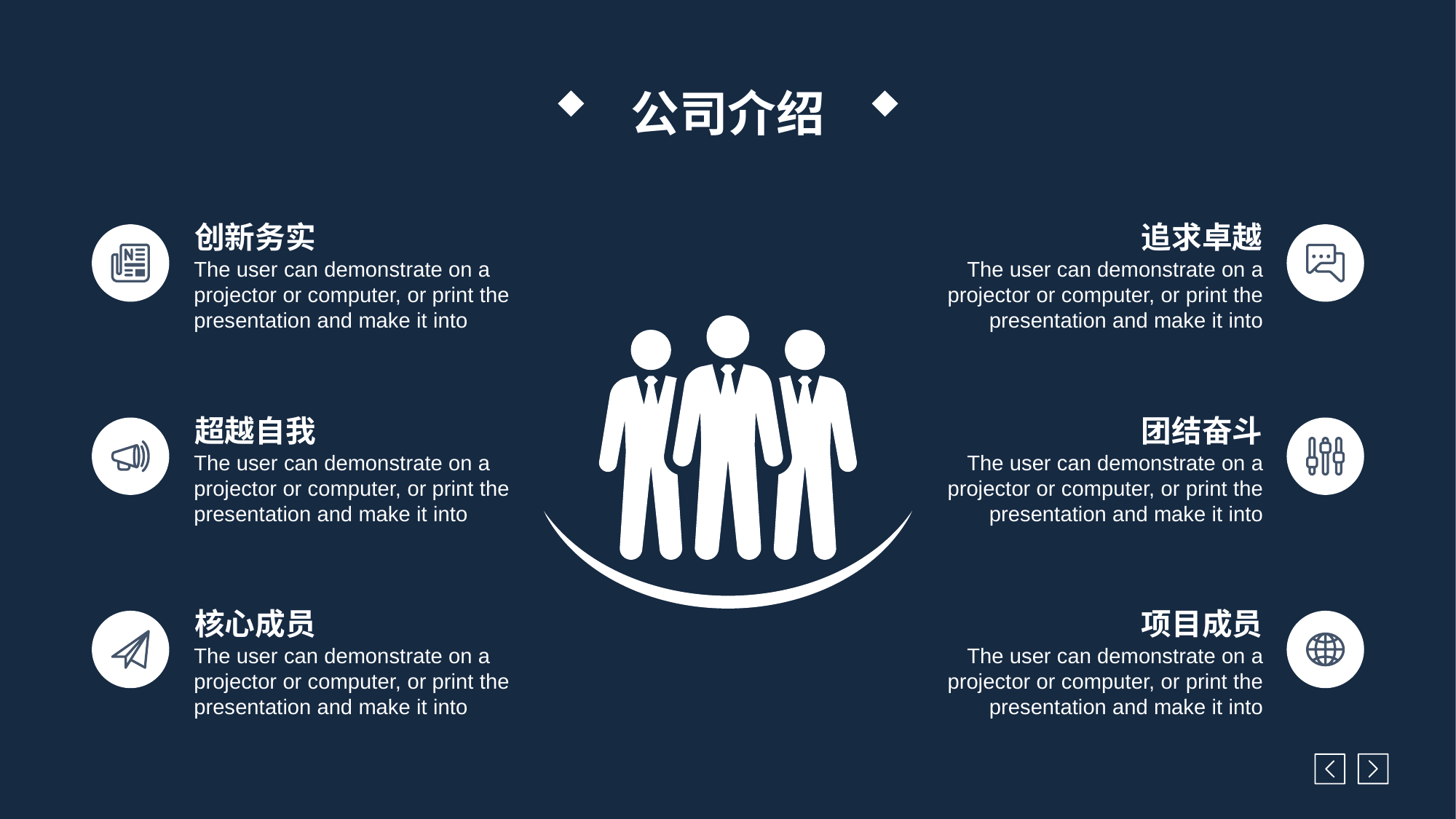

公司介绍

创新务实
The user can demonstrate on a projector or computer, or print the presentation and make it into
追求卓越
The user can demonstrate on a projector or computer, or print the presentation and make it into

超越自我
The user can demonstrate on a projector or computer, or print the presentation and make it into
团结奋斗
The user can demonstrate on a projector or computer, or print the presentation and make it into

核心成员
The user can demonstrate on a projector or computer, or print the presentation and make it into
项目成员
The user can demonstrate on a projector or computer, or print the presentation and make it into